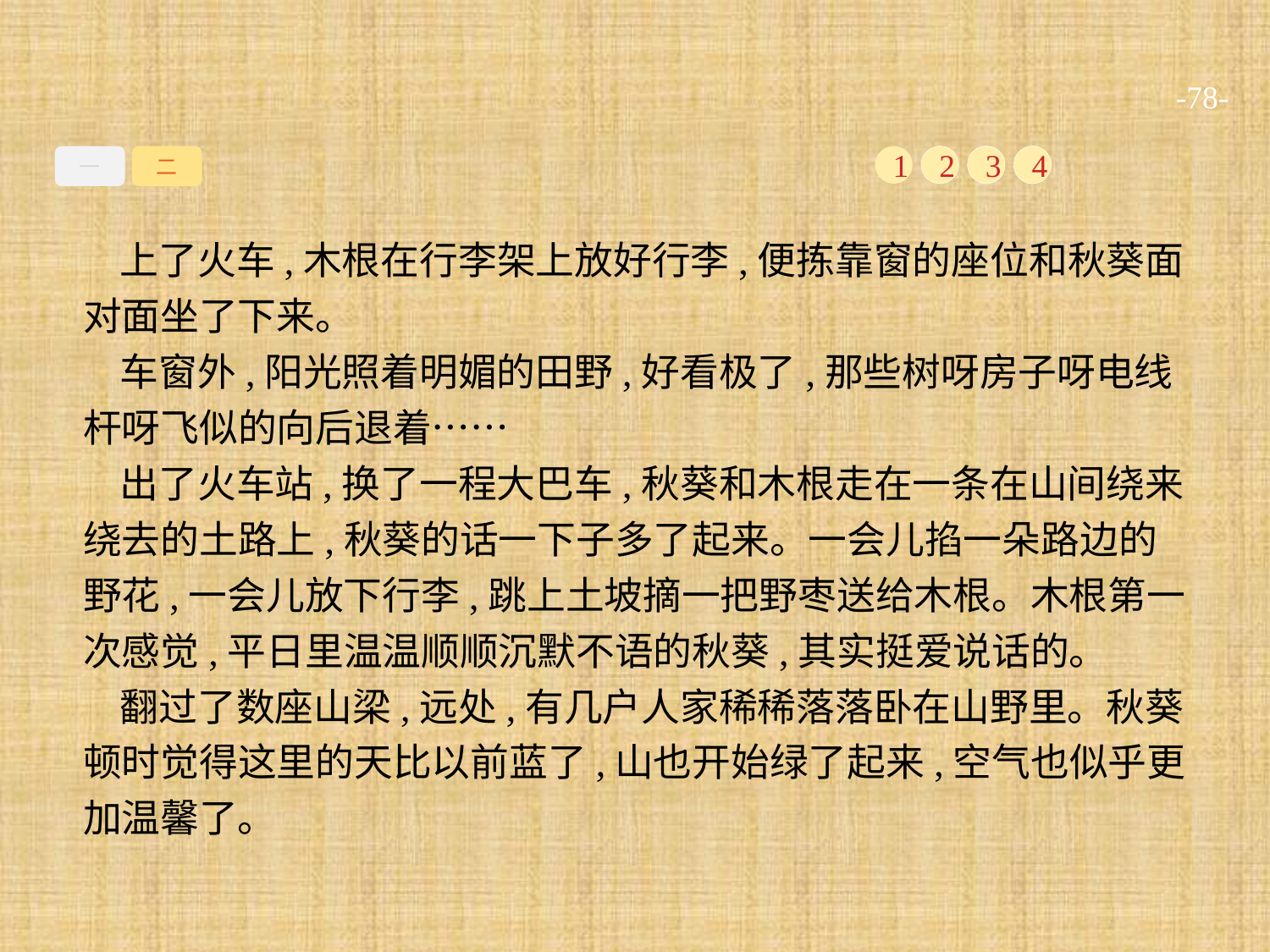

-78-
一
二
1
2
3
4
上了火车,木根在行李架上放好行李,便拣靠窗的座位和秋葵面对面坐了下来。
车窗外,阳光照着明媚的田野,好看极了,那些树呀房子呀电线杆呀飞似的向后退着……
出了火车站,换了一程大巴车,秋葵和木根走在一条在山间绕来绕去的土路上,秋葵的话一下子多了起来。一会儿掐一朵路边的野花,一会儿放下行李,跳上土坡摘一把野枣送给木根。木根第一次感觉,平日里温温顺顺沉默不语的秋葵,其实挺爱说话的。
翻过了数座山梁,远处,有几户人家稀稀落落卧在山野里。秋葵顿时觉得这里的天比以前蓝了,山也开始绿了起来,空气也似乎更加温馨了。